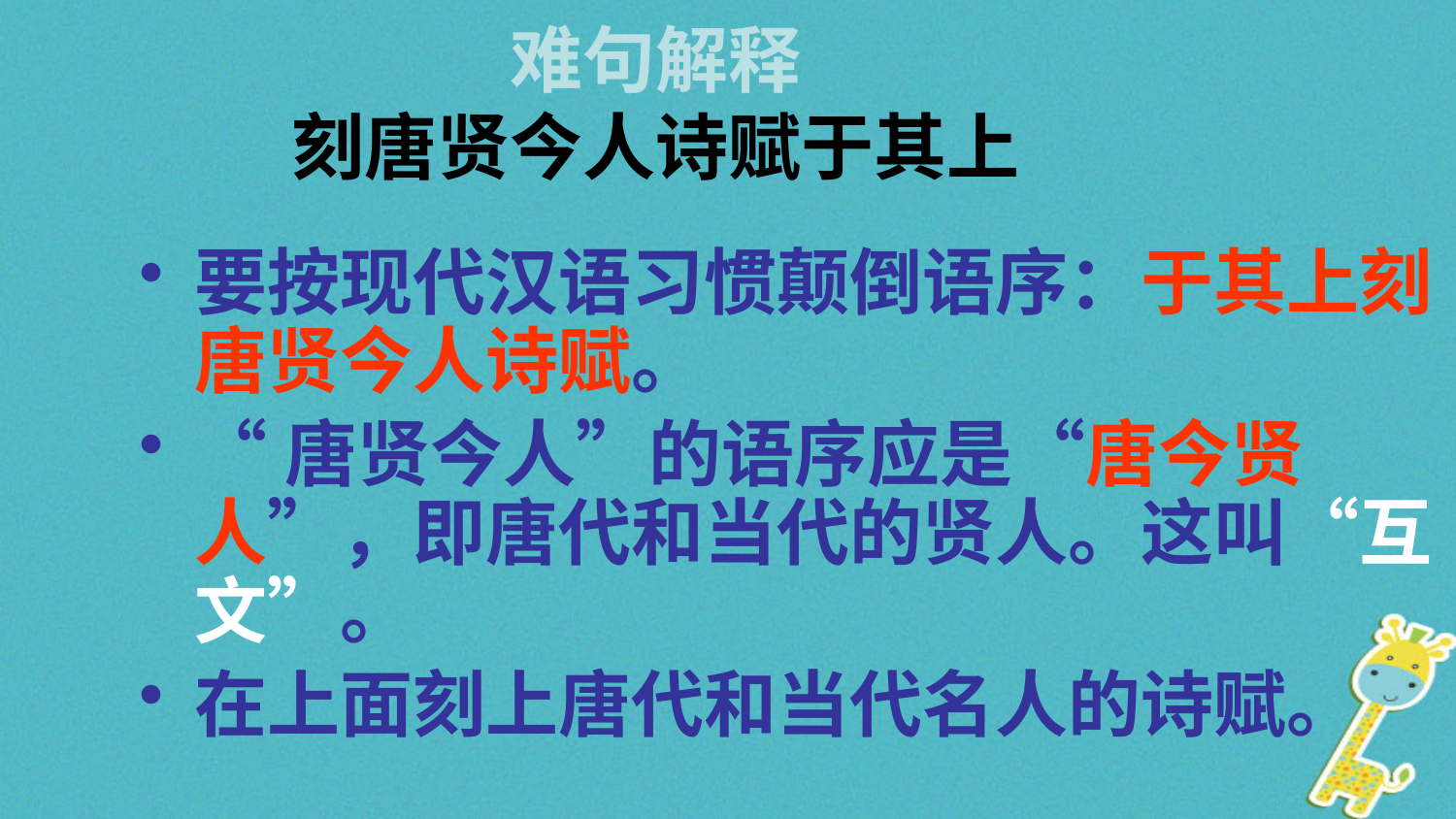

# 难句解释 刻唐贤今人诗赋于其上
要按现代汉语习惯颠倒语序：于其上刻唐贤今人诗赋。
“唐贤今人”的语序应是“唐今贤人”，即唐代和当代的贤人。这叫“互文”。
在上面刻上唐代和当代名人的诗赋。
19